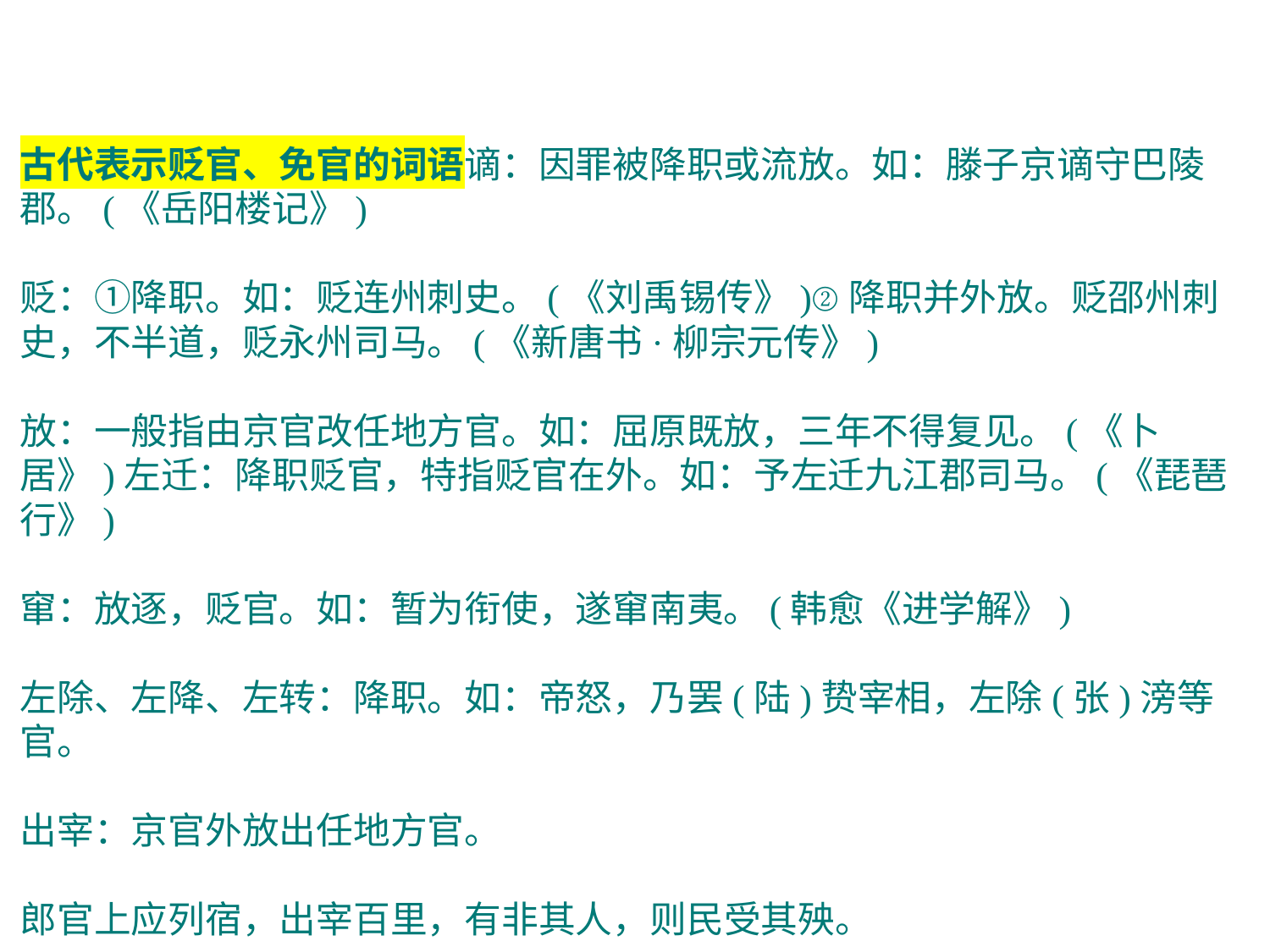

古代表示贬官、免官的词语谪：因罪被降职或流放。如：滕子京谪守巴陵郡。(《岳阳楼记》)

贬：①降职。如：贬连州刺史。(《刘禹锡传》)②降职并外放。贬邵州刺史，不半道，贬永州司马。(《新唐书·柳宗元传》)

放：一般指由京官改任地方官。如：屈原既放，三年不得复见。(《卜居》)左迁：降职贬官，特指贬官在外。如：予左迁九江郡司马。(《琵琶行》)

窜：放逐，贬官。如：暂为衔使，遂窜南夷。(韩愈《进学解》)

左除、左降、左转：降职。如：帝怒，乃罢(陆)贽宰相，左除(张)滂等官。

出宰：京官外放出任地方官。

郎官上应列宿，出宰百里，有非其人，则民受其殃。